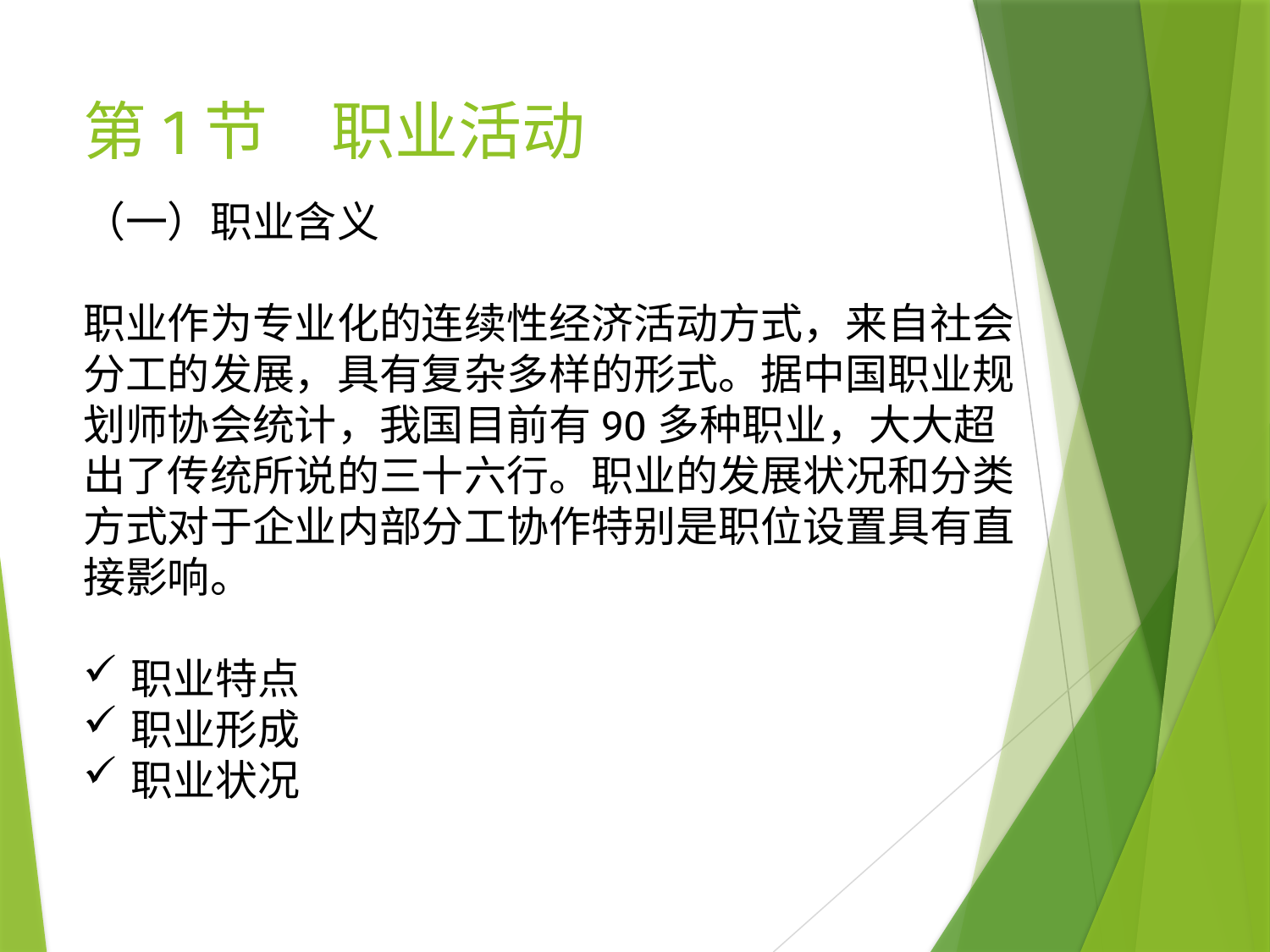

# 第1节　职业活动
（一）职业含义

职业作为专业化的连续性经济活动方式，来自社会分工的发展，具有复杂多样的形式。据中国职业规划师协会统计，我国目前有90多种职业，大大超出了传统所说的三十六行。职业的发展状况和分类方式对于企业内部分工协作特别是职位设置具有直接影响。

职业特点
职业形成
职业状况